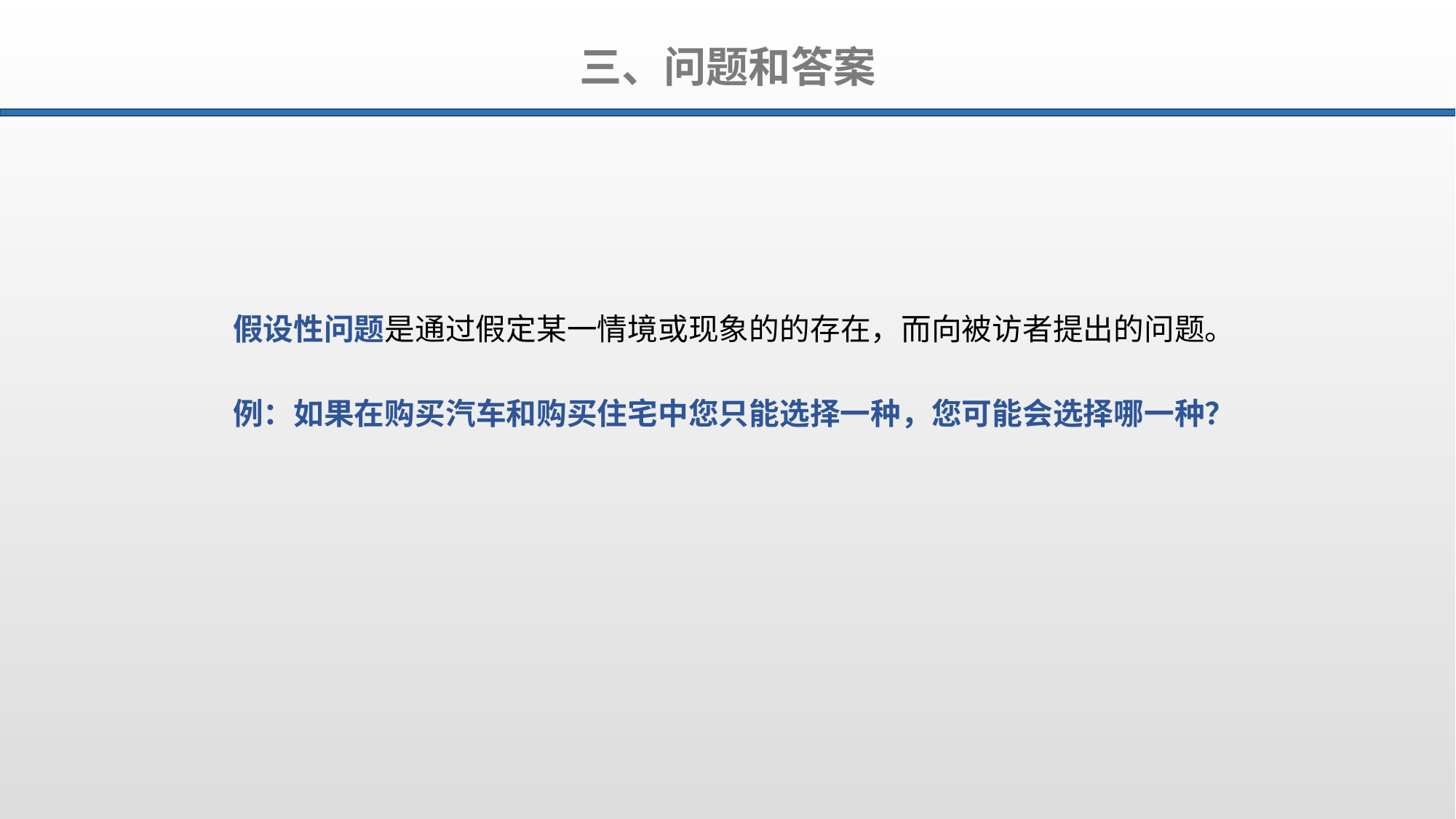

三、问题和答案

假设性问题是通过假定某一情境或现象的的存在，而向被访者提出的问题。
例：如果在购买汽车和购买住宅中您只能选择一种，您可能会选择哪一种？